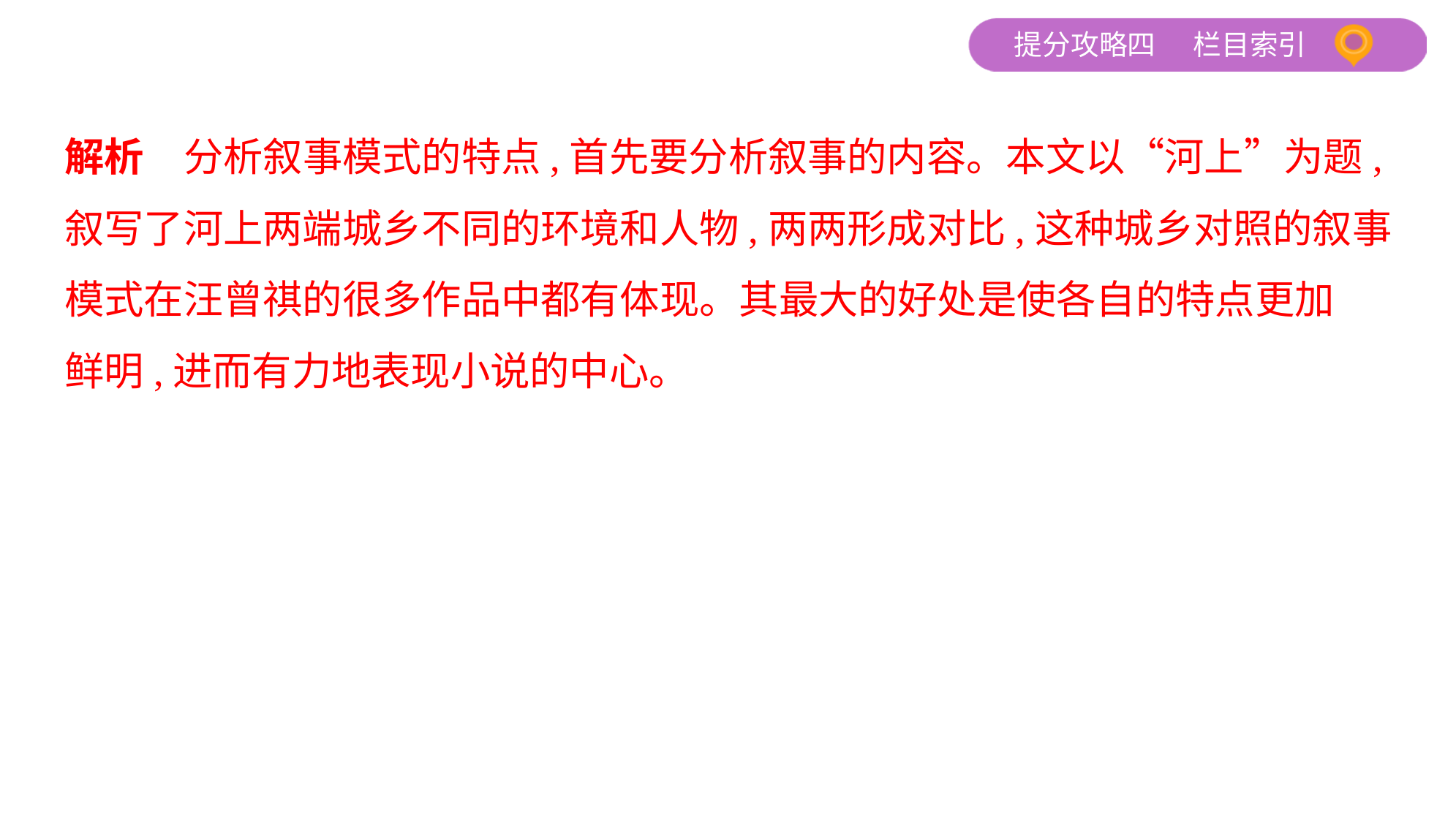

解析　分析叙事模式的特点,首先要分析叙事的内容。本文以“河上”为题,
叙写了河上两端城乡不同的环境和人物,两两形成对比,这种城乡对照的叙事
模式在汪曾祺的很多作品中都有体现。其最大的好处是使各自的特点更加
鲜明,进而有力地表现小说的中心。